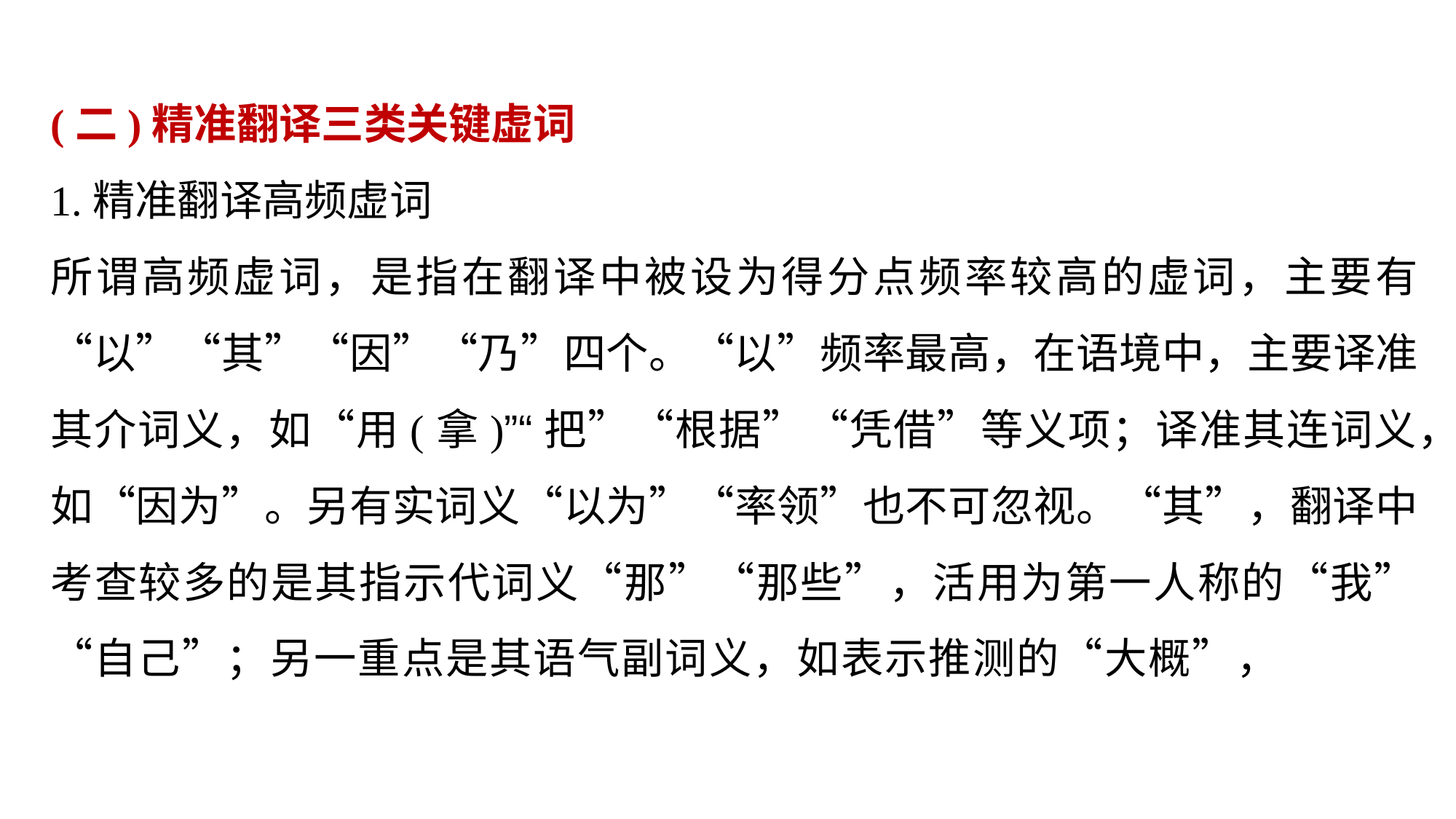

(二)精准翻译三类关键虚词
1.精准翻译高频虚词
所谓高频虚词，是指在翻译中被设为得分点频率较高的虚词，主要有“以”“其”“因”“乃”四个。“以”频率最高，在语境中，主要译准其介词义，如“用(拿)”“把”“根据”“凭借”等义项；译准其连词义，如“因为”。另有实词义“以为”“率领”也不可忽视。“其”，翻译中考查较多的是其指示代词义“那”“那些”，活用为第一人称的“我”“自己”；另一重点是其语气副词义，如表示推测的“大概”，